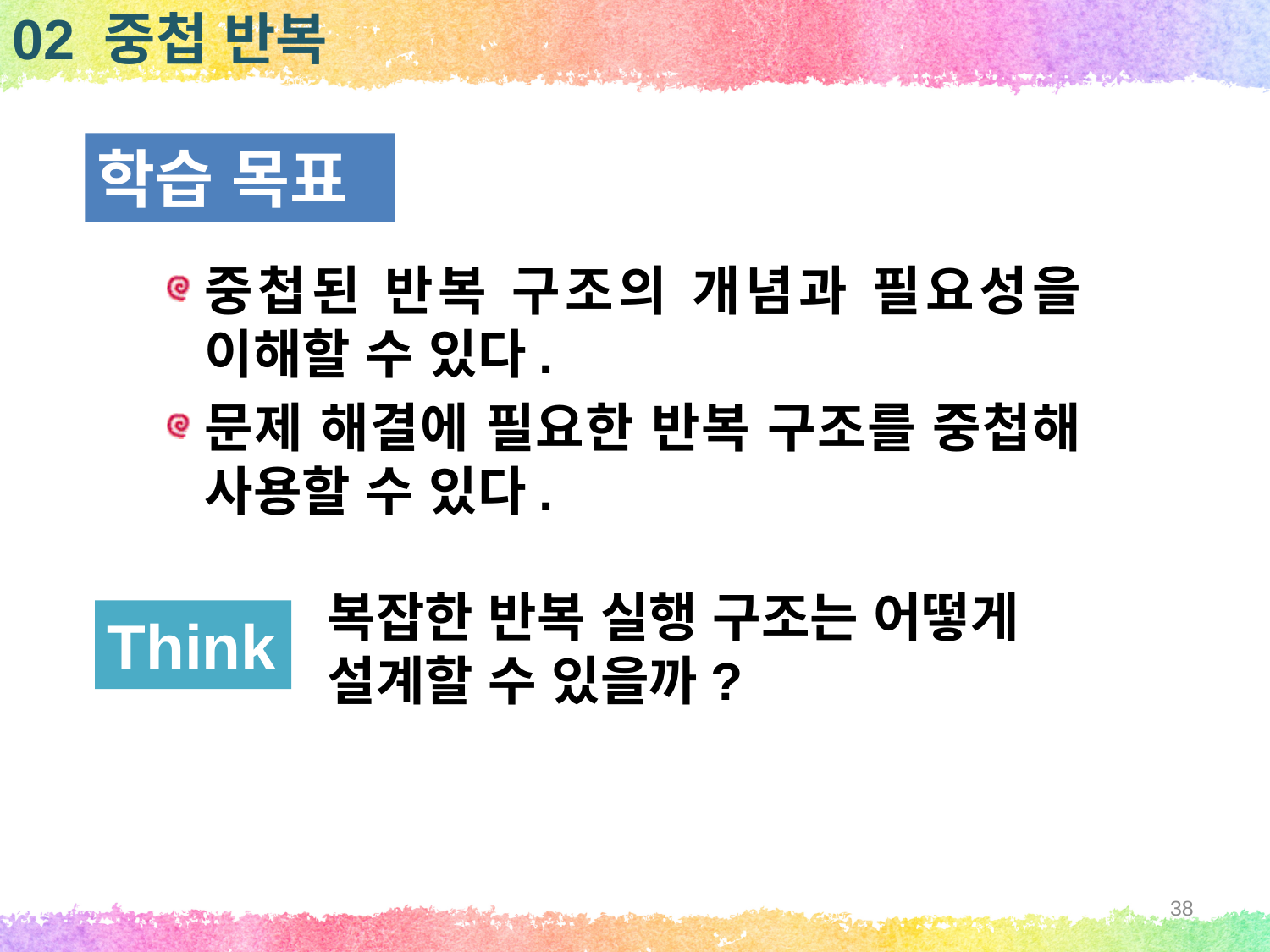

02 중첩 반복
학습 목표
중첩된 반복 구조의 개념과 필요성을 이해할 수 있다.
문제 해결에 필요한 반복 구조를 중첩해 사용할 수 있다.
복잡한 반복 실행 구조는 어떻게 설계할 수 있을까?
Think
38